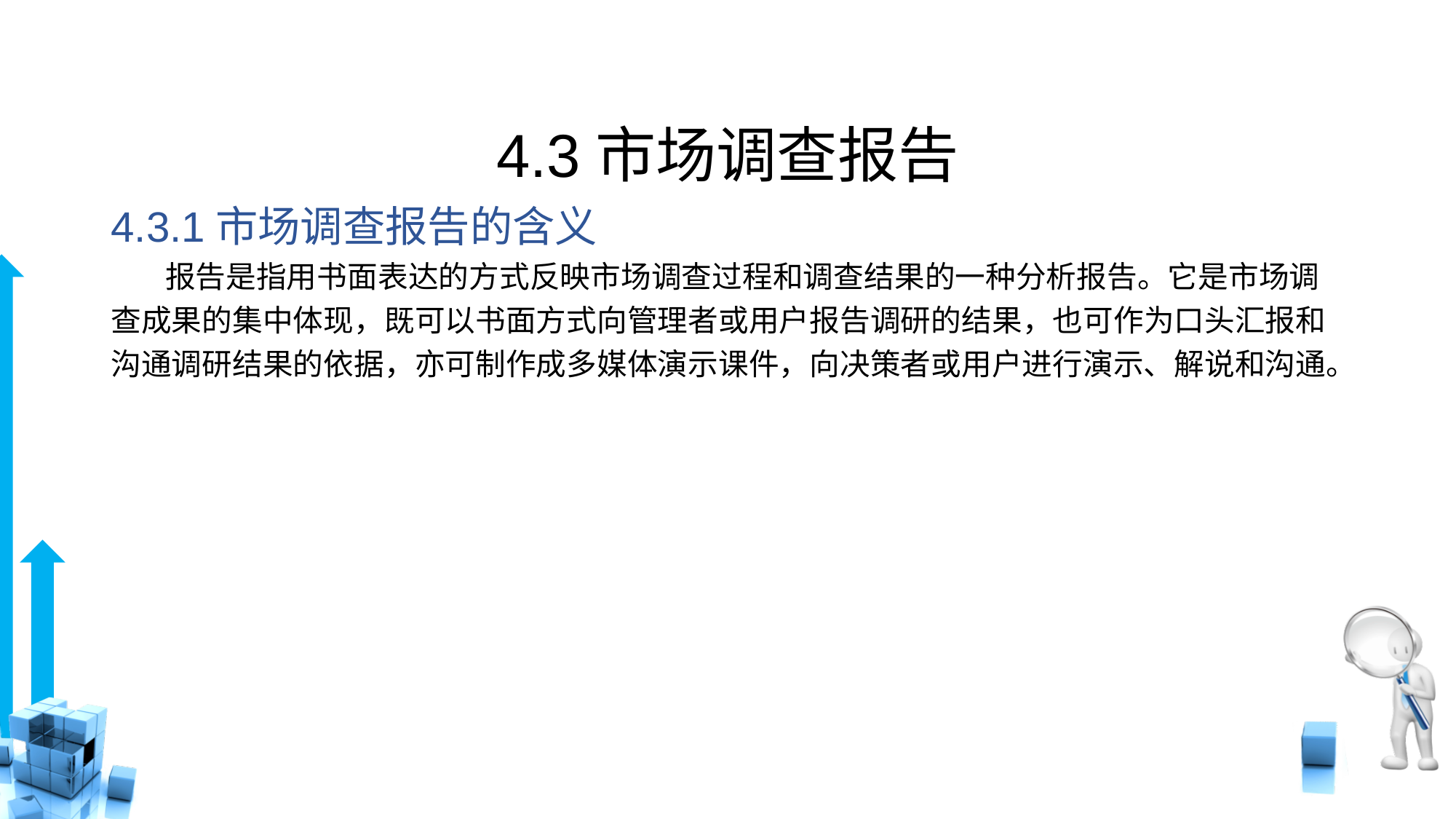

# 4.3市场调查报告
4.3.1市场调查报告的含义
       报告是指用书面表达的方式反映市场调查过程和调查结果的一种分析报告。它是市场调查成果的集中体现，既可以书面方式向管理者或用户报告调研的结果，也可作为口头汇报和沟通调研结果的依据，亦可制作成多媒体演示课件，向决策者或用户进行演示、解说和沟通。